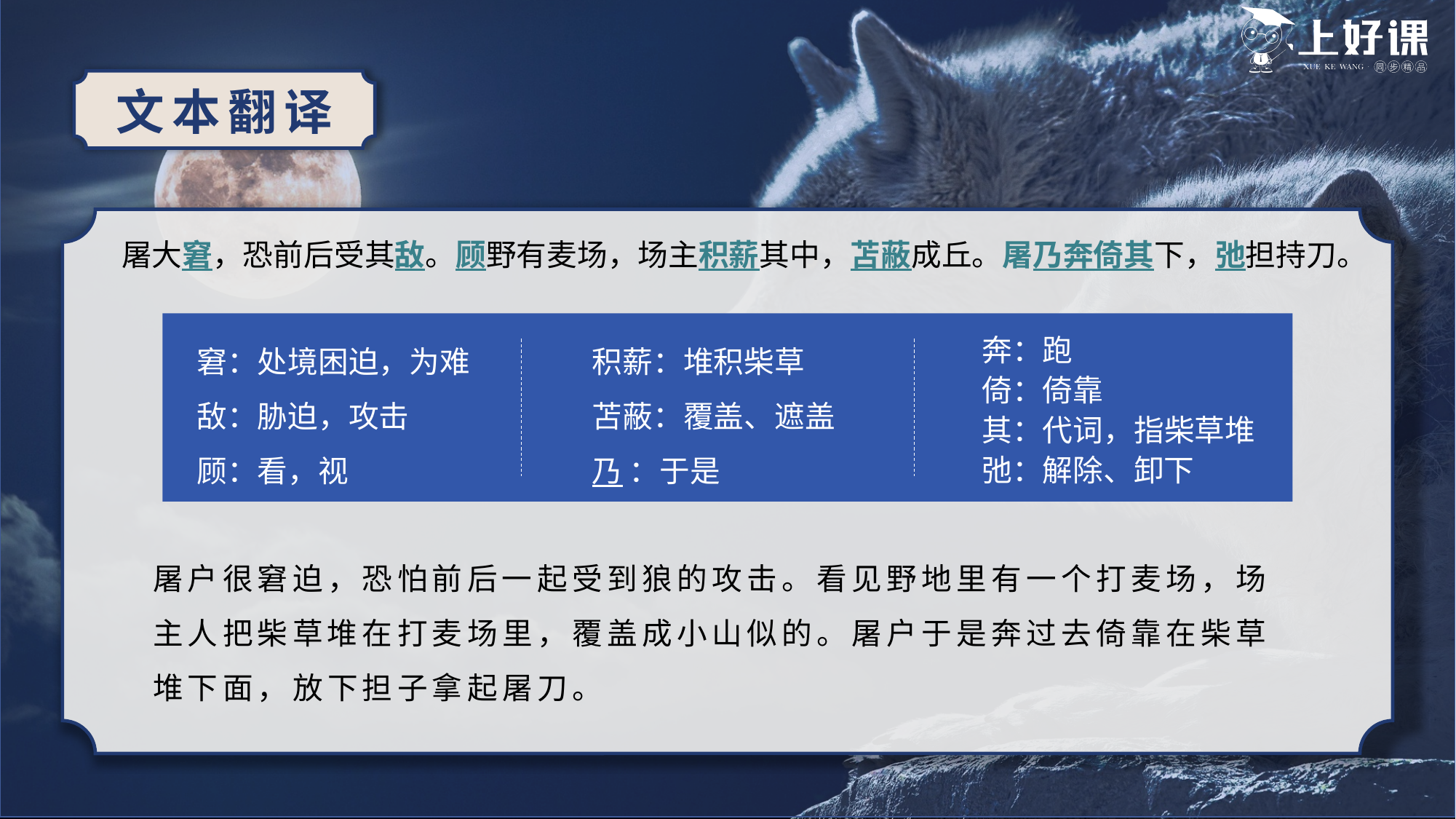

文本翻译
屠大窘，恐前后受其敌。顾野有麦场，场主积薪其中，苫蔽成丘。屠乃奔倚其下，弛担持刀。

窘：处境困迫，为难
敌：胁迫，攻击
顾：看，视
积薪：堆积柴草
苫蔽：覆盖、遮盖
乃 ：于是
奔：跑
倚：倚靠
其：代词，指柴草堆
弛：解除、卸下
屠户很窘迫，恐怕前后一起受到狼的攻击。看见野地里有一个打麦场，场主人把柴草堆在打麦场里，覆盖成小山似的。屠户于是奔过去倚靠在柴草堆下面，放下担子拿起屠刀。